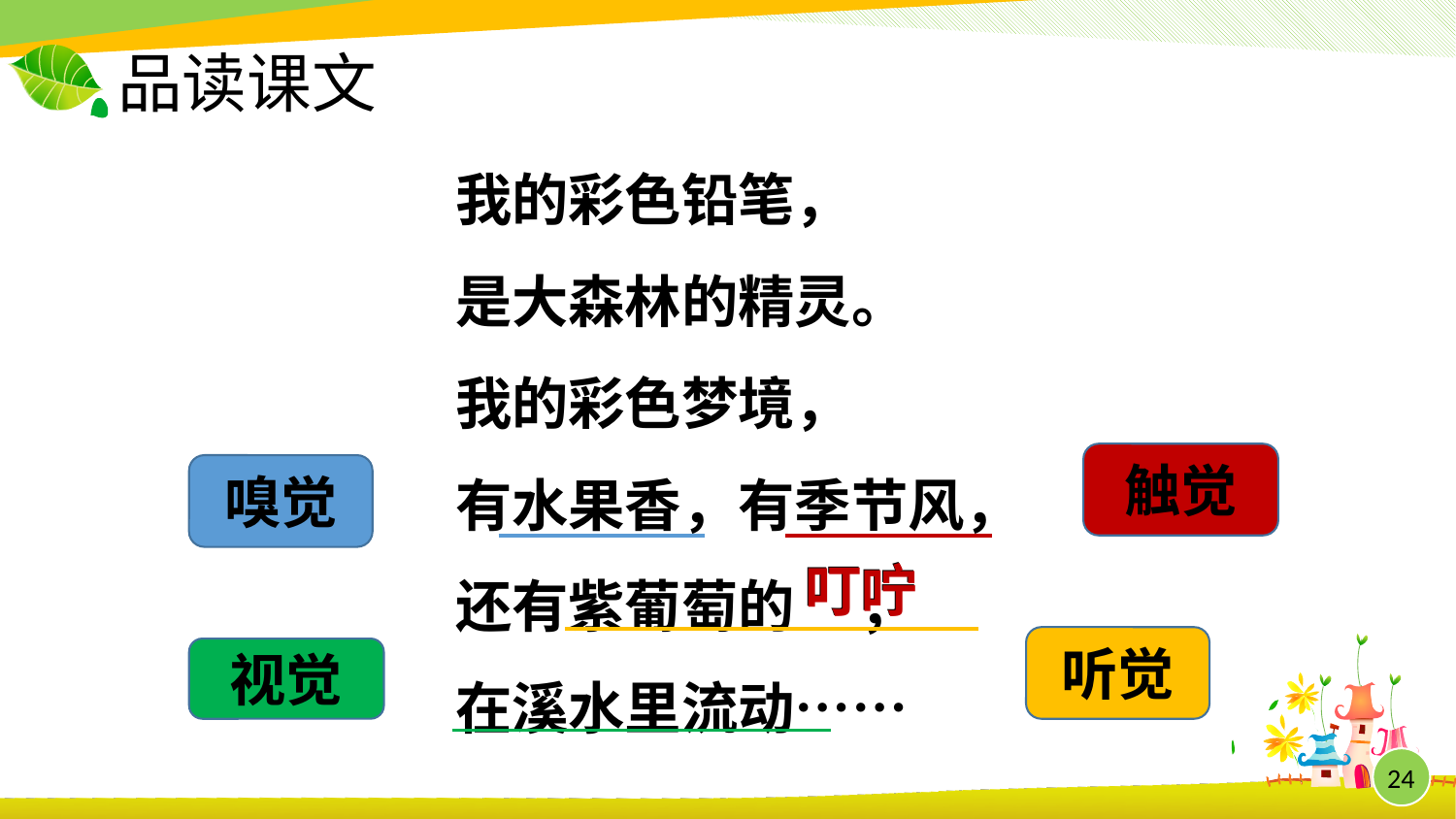

# 品读课文
我的彩色铅笔，
是大森林的精灵。
我的彩色梦境，
有水果香，有季节风，
还有紫葡萄的     ，
在溪水里流动……
触觉
嗅觉
叮咛
叮咛
听觉
视觉